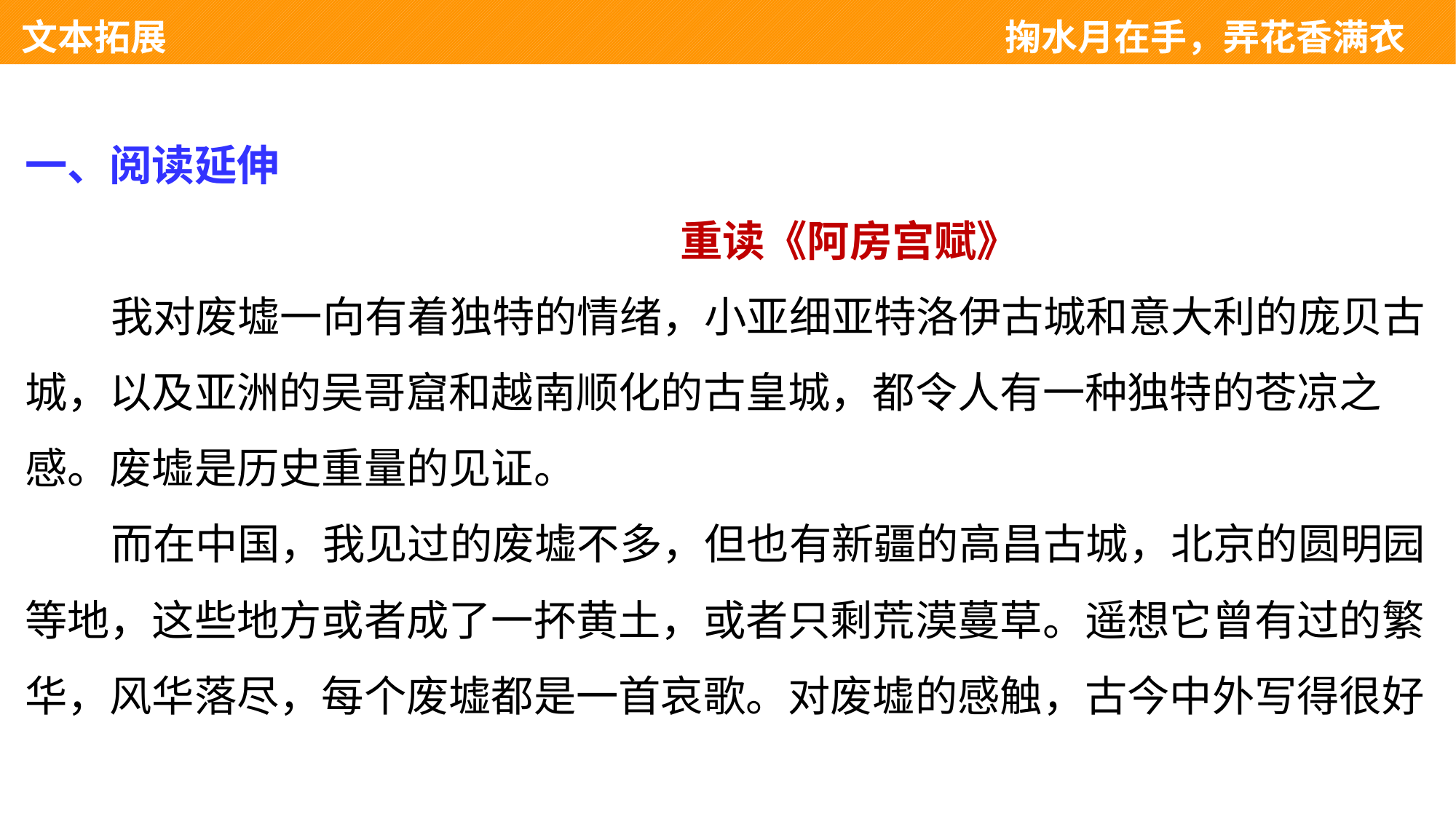

文本拓展　　　　　　　　　　　　　　　　　　　　　         掬水月在手，弄花香满衣
一、阅读延伸
					重读《阿房宫赋》
        我对废墟一向有着独特的情绪，小亚细亚特洛伊古城和意大利的庞贝古城，以及亚洲的吴哥窟和越南顺化的古皇城，都令人有一种独特的苍凉之感。废墟是历史重量的见证。
        而在中国，我见过的废墟不多，但也有新疆的高昌古城，北京的圆明园等地，这些地方或者成了一抔黄土，或者只剩荒漠蔓草。遥想它曾有过的繁华，风华落尽，每个废墟都是一首哀歌。对废墟的感触，古今中外写得很好